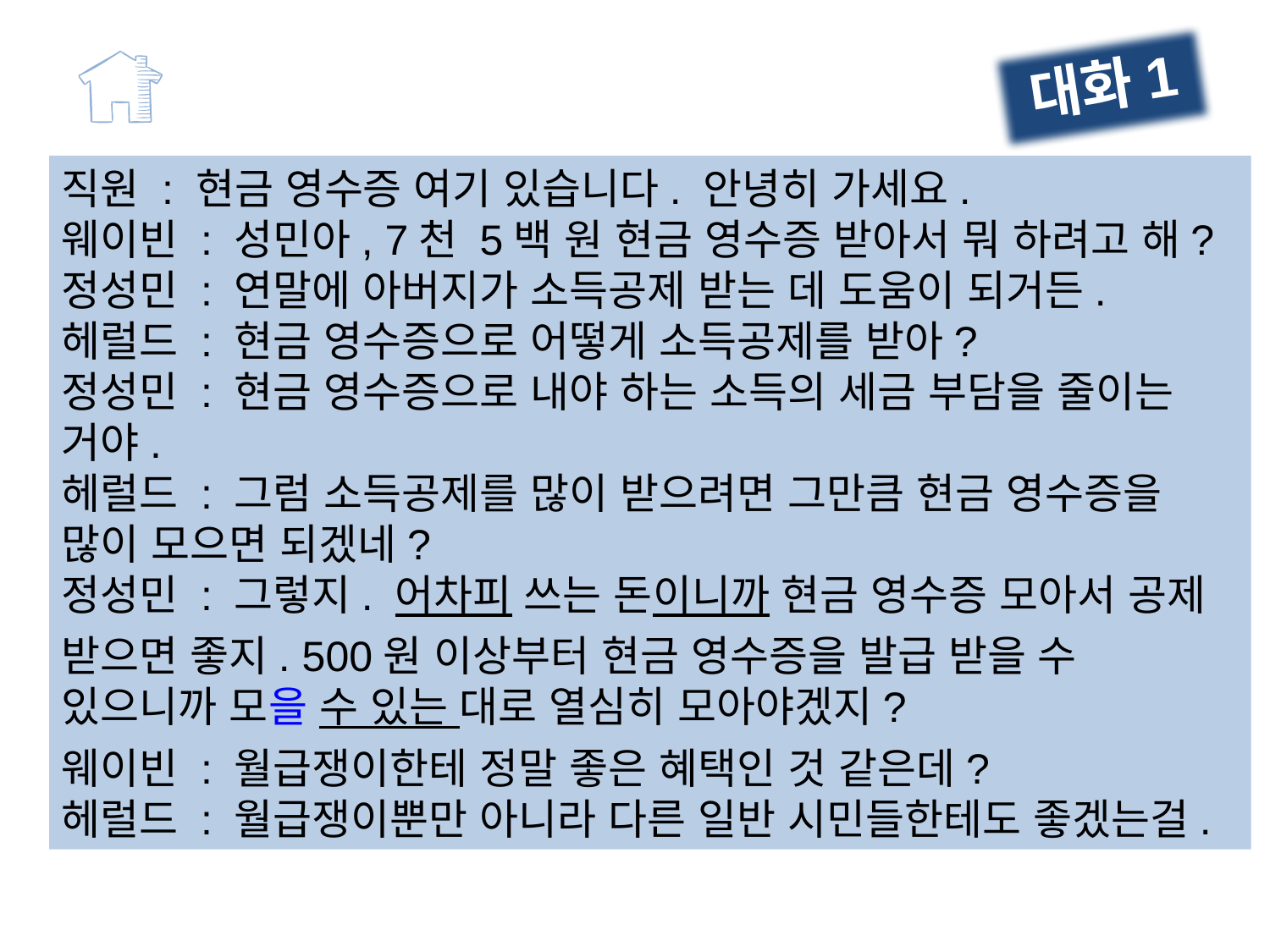

대화1

직원 : 현금 영수증 여기 있습니다. 안녕히 가세요.
웨이빈 : 성민아, 7천 5백 원 현금 영수증 받아서 뭐 하려고 해?
정성민 : 연말에 아버지가 소득공제 받는 데 도움이 되거든.
헤럴드 : 현금 영수증으로 어떻게 소득공제를 받아?
정성민 : 현금 영수증으로 내야 하는 소득의 세금 부담을 줄이는 거야.
헤럴드 : 그럼 소득공제를 많이 받으려면 그만큼 현금 영수증을 많이 모으면 되겠네?
정성민 : 그렇지. 어차피 쓰는 돈이니까 현금 영수증 모아서 공제 받으면 좋지. 500원 이상부터 현금 영수증을 발급 받을 수 있으니까 모을 수 있는 대로 열심히 모아야겠지?
웨이빈 : 월급쟁이한테 정말 좋은 혜택인 것 같은데?
헤럴드 : 월급쟁이뿐만 아니라 다른 일반 시민들한테도 좋겠는걸.